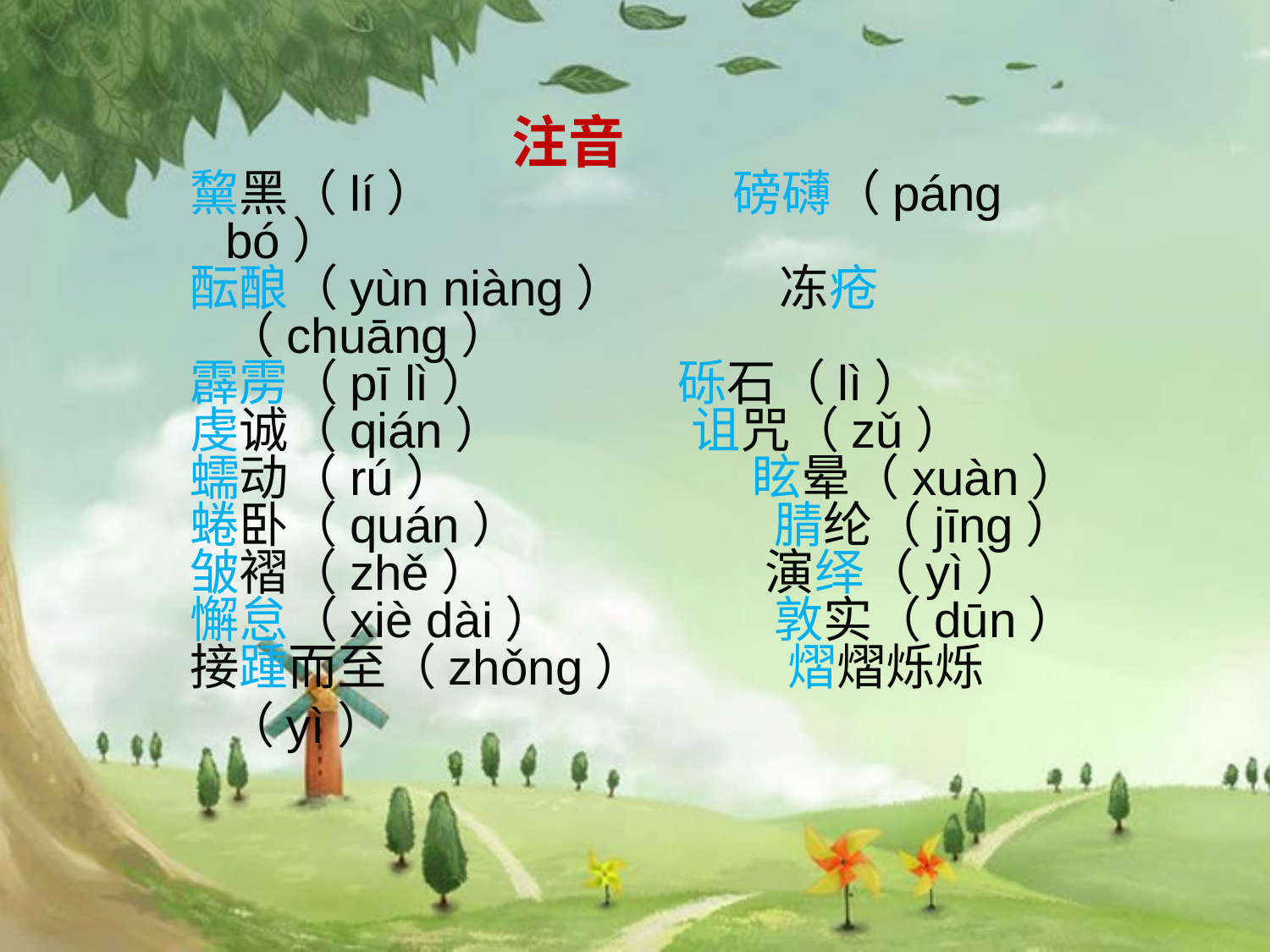

注音
黧黑（lí）                           磅礴（páng bó）
酝酿（yùn niàng）              冻疮（chuāng）
霹雳（pī lì）                 砾石（lì）
虔诚（qián）                 诅咒（zǔ）
蠕动（rú）                           眩晕（xuàn）
蜷卧（quán）                       腈纶（jīng）
皱褶（zhě）                         演绎（yì）
懈怠（xiè dài）                    敦实（dūn）
接踵而至（zhǒng）             熠熠烁烁（yì）